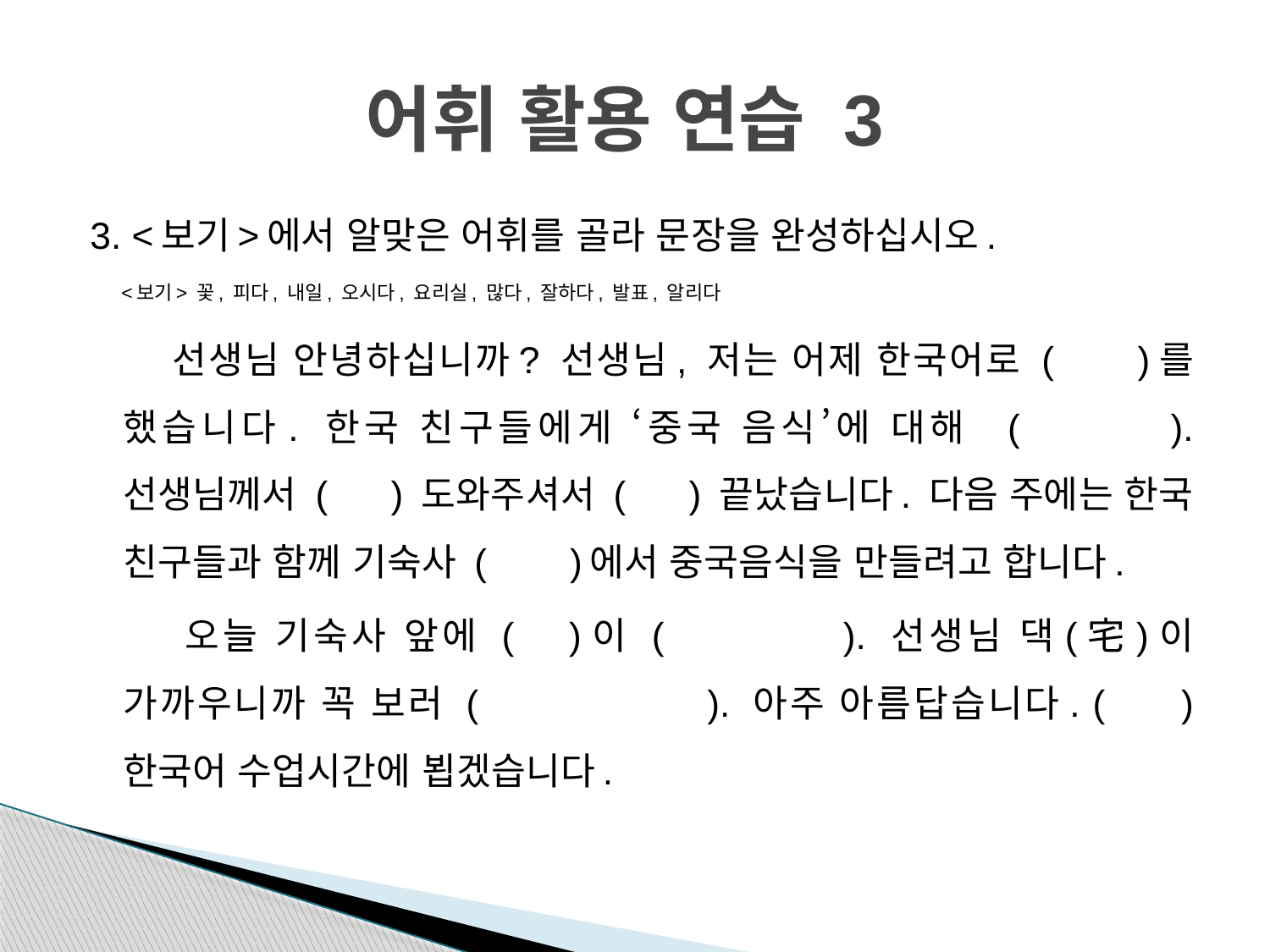

# 어휘 활용 연습 3
3. <보기>에서 알맞은 어휘를 골라 문장을 완성하십시오.
   <보기> 꽃, 피다, 내일, 오시다, 요리실, 많다, 잘하다, 발표, 알리다
      선생님 안녕하십니까? 선생님, 저는 어제 한국어로 (       )를 했습니다. 한국 친구들에게 ‘중국 음식’에 대해  (          ). 선생님께서 (      ) 도와주셔서 (      ) 끝났습니다. 다음 주에는 한국 친구들과 함께 기숙사 (        )에서 중국음식을 만들려고 합니다.
      오늘 기숙사 앞에 (    )이 (             ). 선생님 댁(宅)이 가까우니까 꼭 보러 (                  ). 아주 아름답습니다. (      ) 한국어 수업시간에 뵙겠습니다.